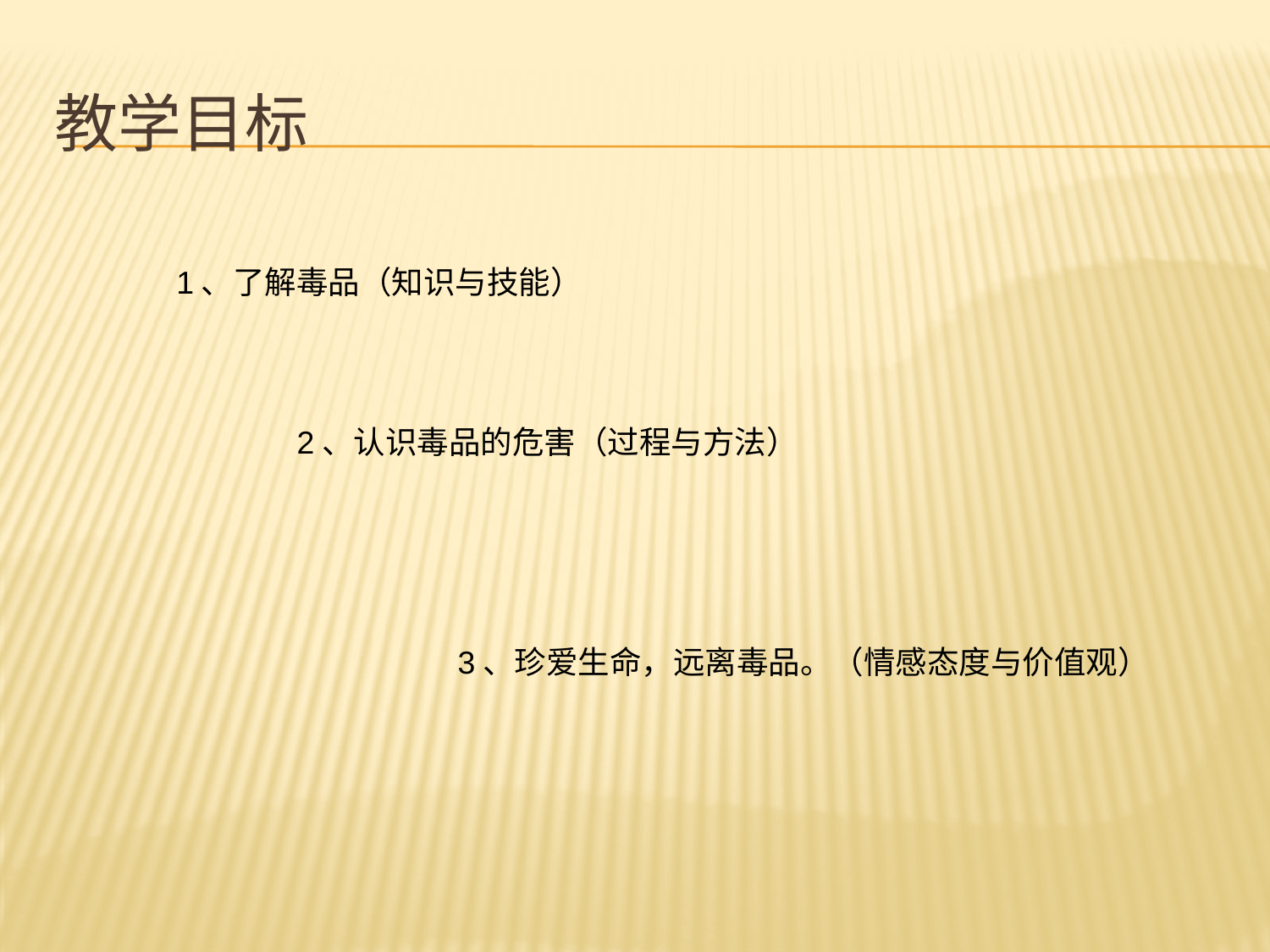

# 教学目标
1、了解毒品（知识与技能）
2、认识毒品的危害（过程与方法）
3、珍爱生命，远离毒品。（情感态度与价值观）